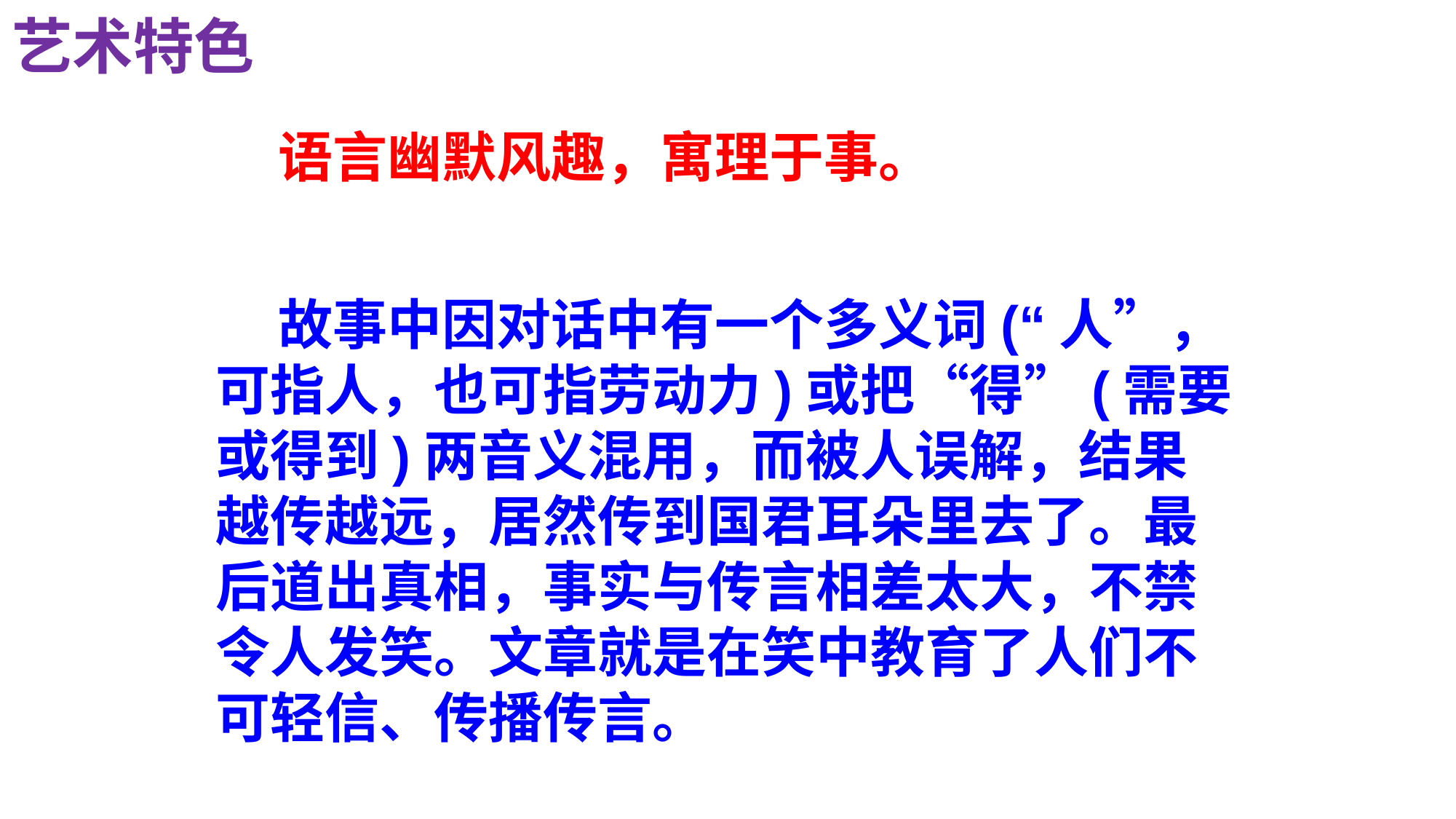

艺术特色
    语言幽默风趣，寓理于事。

    故事中因对话中有一个多义词(“人”，可指人，也可指劳动力)或把“得”(需要或得到)两音义混用，而被人误解，结果越传越远，居然传到国君耳朵里去了。最后道出真相，事实与传言相差太大，不禁令人发笑。文章就是在笑中教育了人们不可轻信、传播传言。